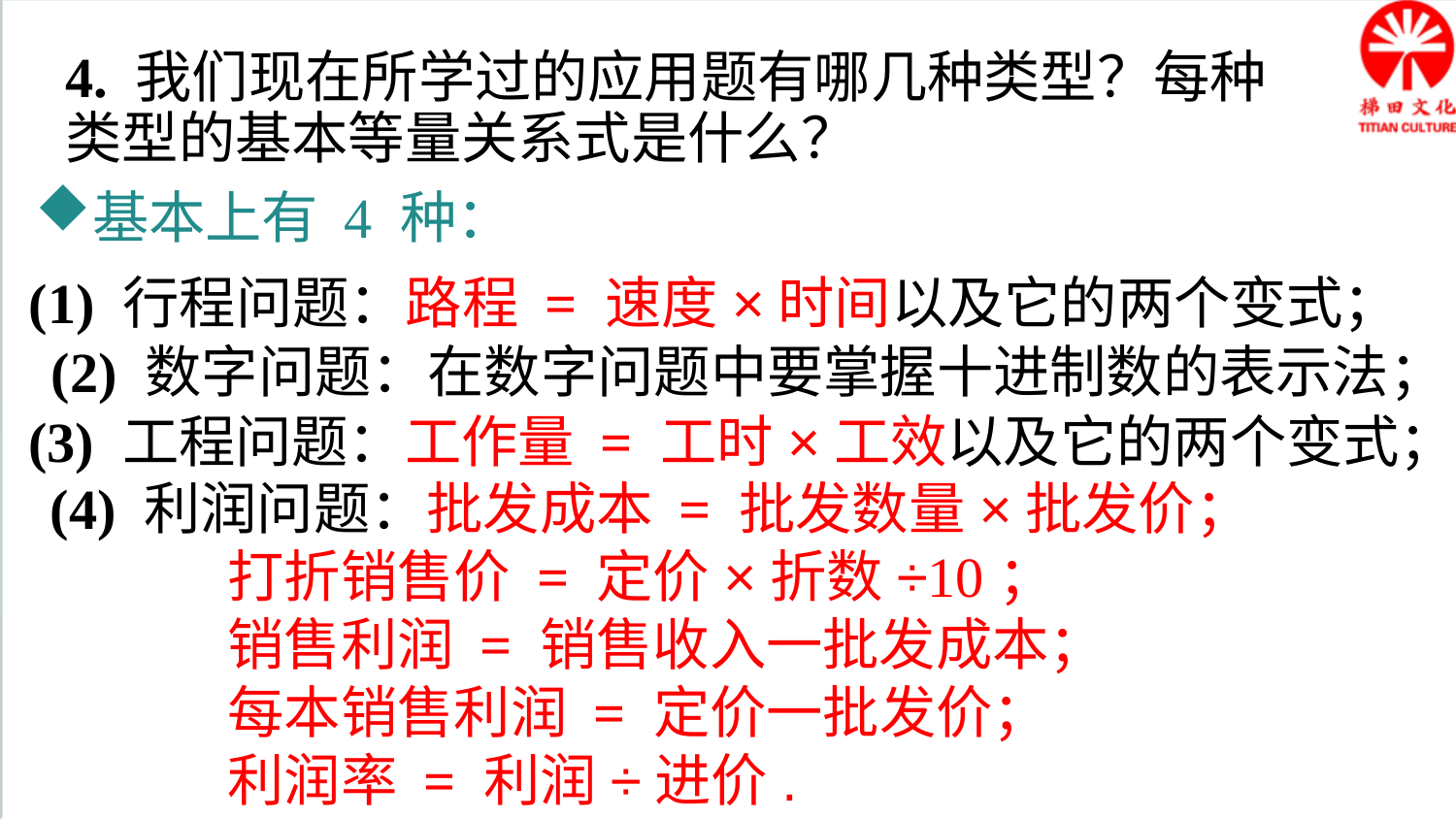

4. 我们现在所学过的应用题有哪几种类型？每种
类型的基本等量关系式是什么？
基本上有 4 种：
(1) 行程问题：路程 = 速度×时间以及它的两个变式；
(2) 数字问题：在数字问题中要掌握十进制数的表示法；
(3) 工程问题：工作量 = 工时×工效以及它的两个变式；
(4) 利润问题：批发成本 = 批发数量×批发价；
             打折销售价 = 定价×折数÷10；
             销售利润 = 销售收入一批发成本；
             每本销售利润 = 定价一批发价；
             利润率 = 利润÷进价.